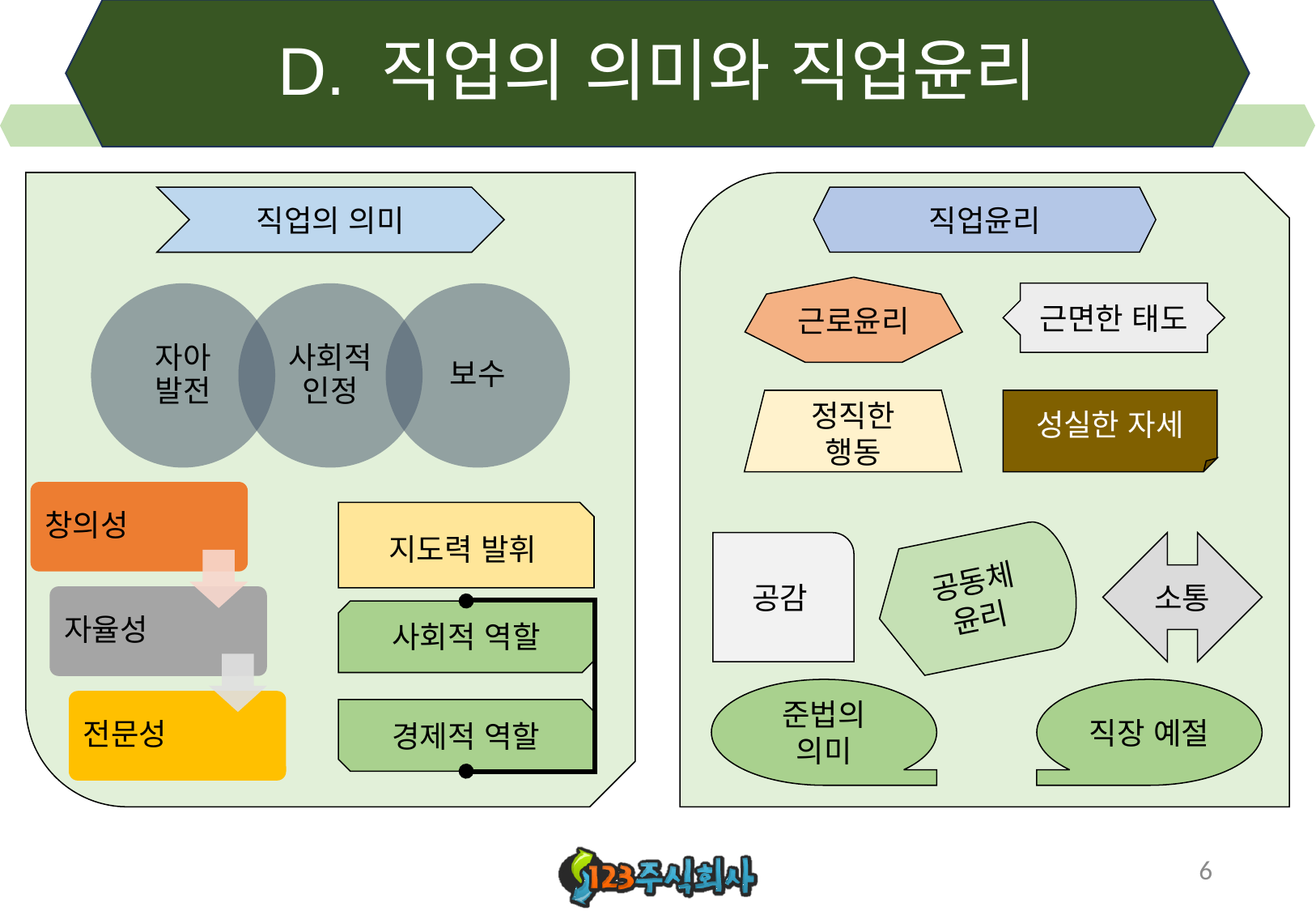

# D. 직업의 의미와 직업윤리

직업의 의미
직업윤리
근로윤리
근면한 태도
자아
발전
사회적 인정
보수
정직한
행동
성실한 자세
창의성
자율성
전문성

지도력 발휘
공감
소통
공동체
윤리

사회적 역할
준법의 의미
직장 예절
경제적 역할
6